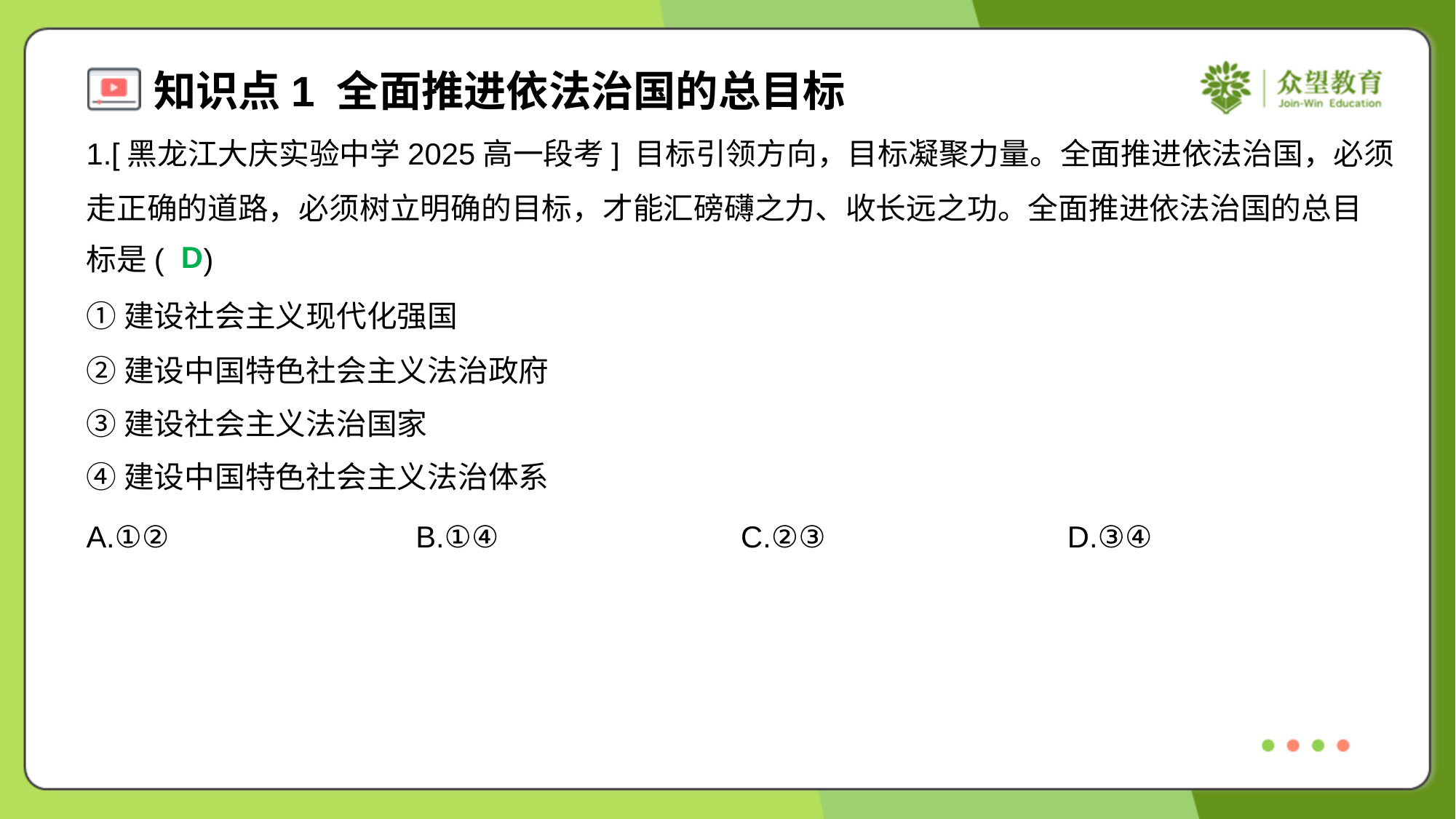

1.[黑龙江大庆实验中学2025高一段考] 目标引领方向，目标凝聚力量。全面推进依法治国，必须
走正确的道路，必须树立明确的目标，才能汇磅礴之力、收长远之功。全面推进依法治国的总目
标是(     )
D
①建设社会主义现代化强国
②建设中国特色社会主义法治政府
③建设社会主义法治国家
④建设中国特色社会主义法治体系
A.①②	B.①④	C.②③	D.③④